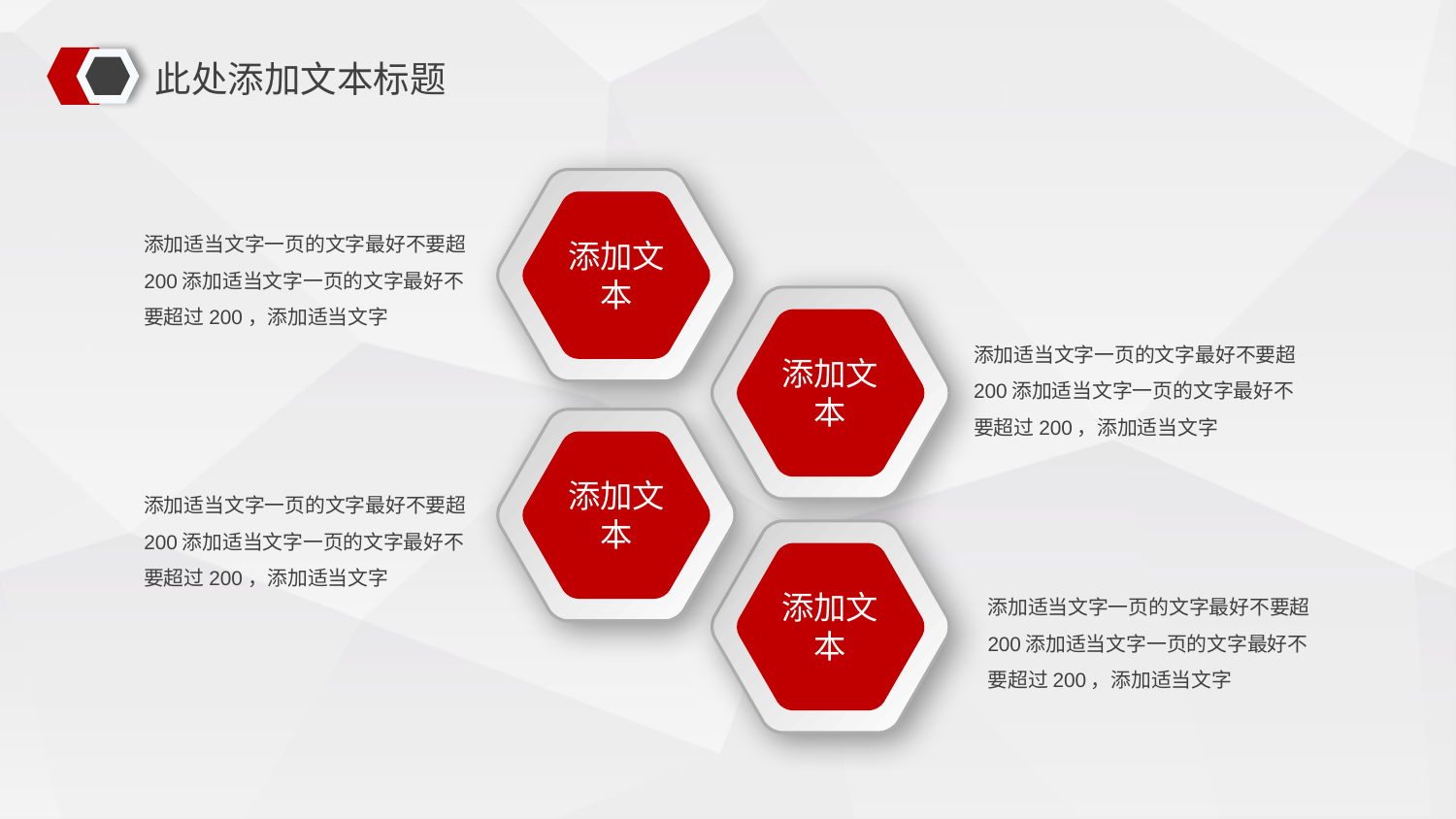

此处添加文本标题

添加适当文字一页的文字最好不要超200添加适当文字一页的文字最好不要超过200，添加适当文字
添加文本

添加适当文字一页的文字最好不要超200添加适当文字一页的文字最好不要超过200，添加适当文字
添加文本

添加文本
添加适当文字一页的文字最好不要超200添加适当文字一页的文字最好不要超过200，添加适当文字

添加适当文字一页的文字最好不要超200添加适当文字一页的文字最好不要超过200，添加适当文字
添加文本